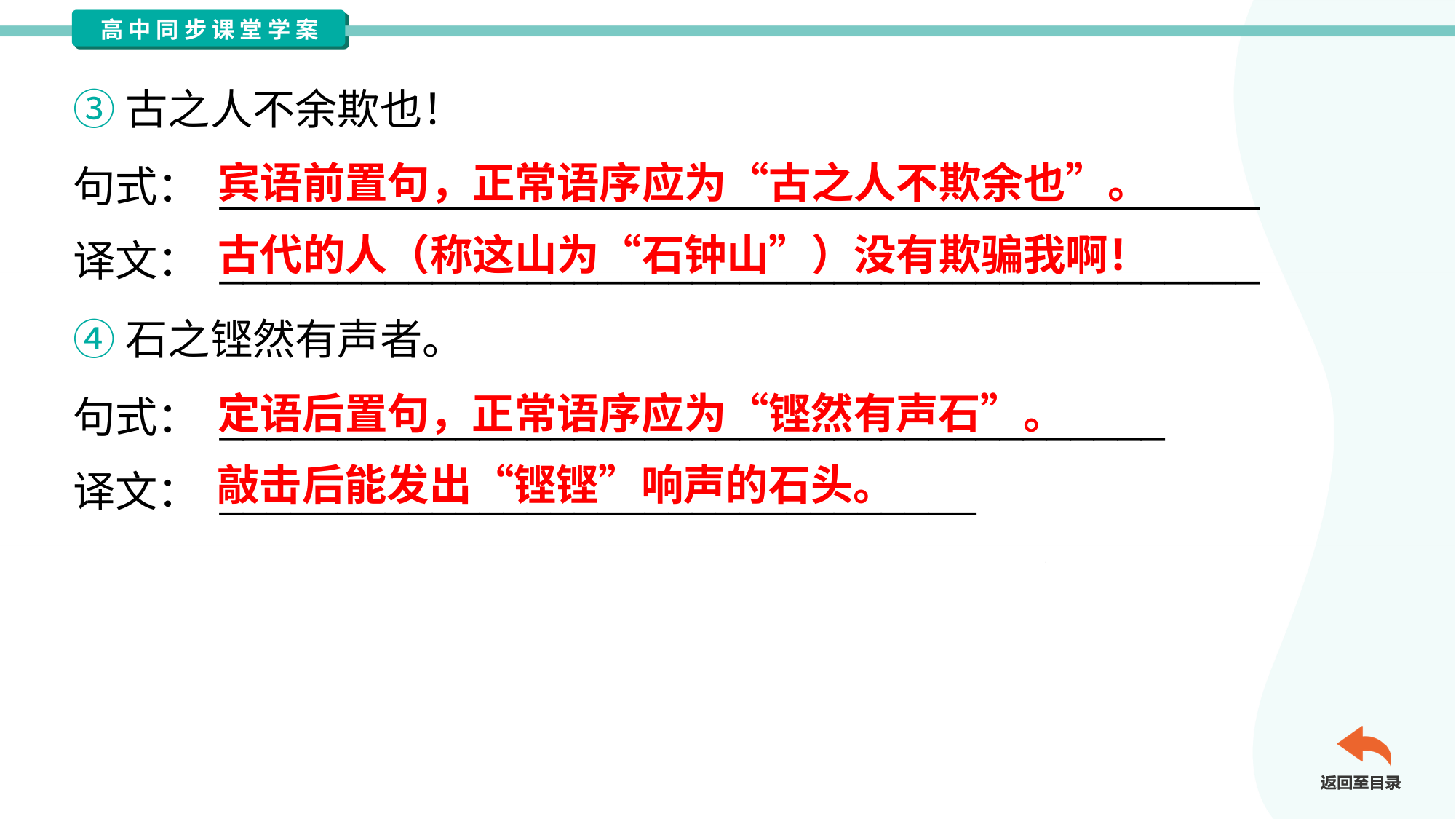

③古之人不余欺也！
句式： ____________________________________________
译文： ____________________________________________
宾语前置句，正常语序应为“古之人不欺余也”。
古代的人（称这山为“石钟山”）没有欺骗我啊！
④石之铿然有声者。
句式： ________________________________________
译文： ________________________________
定语后置句，正常语序应为“铿然有声石”。
敲击后能发出“铿铿”响声的石头。